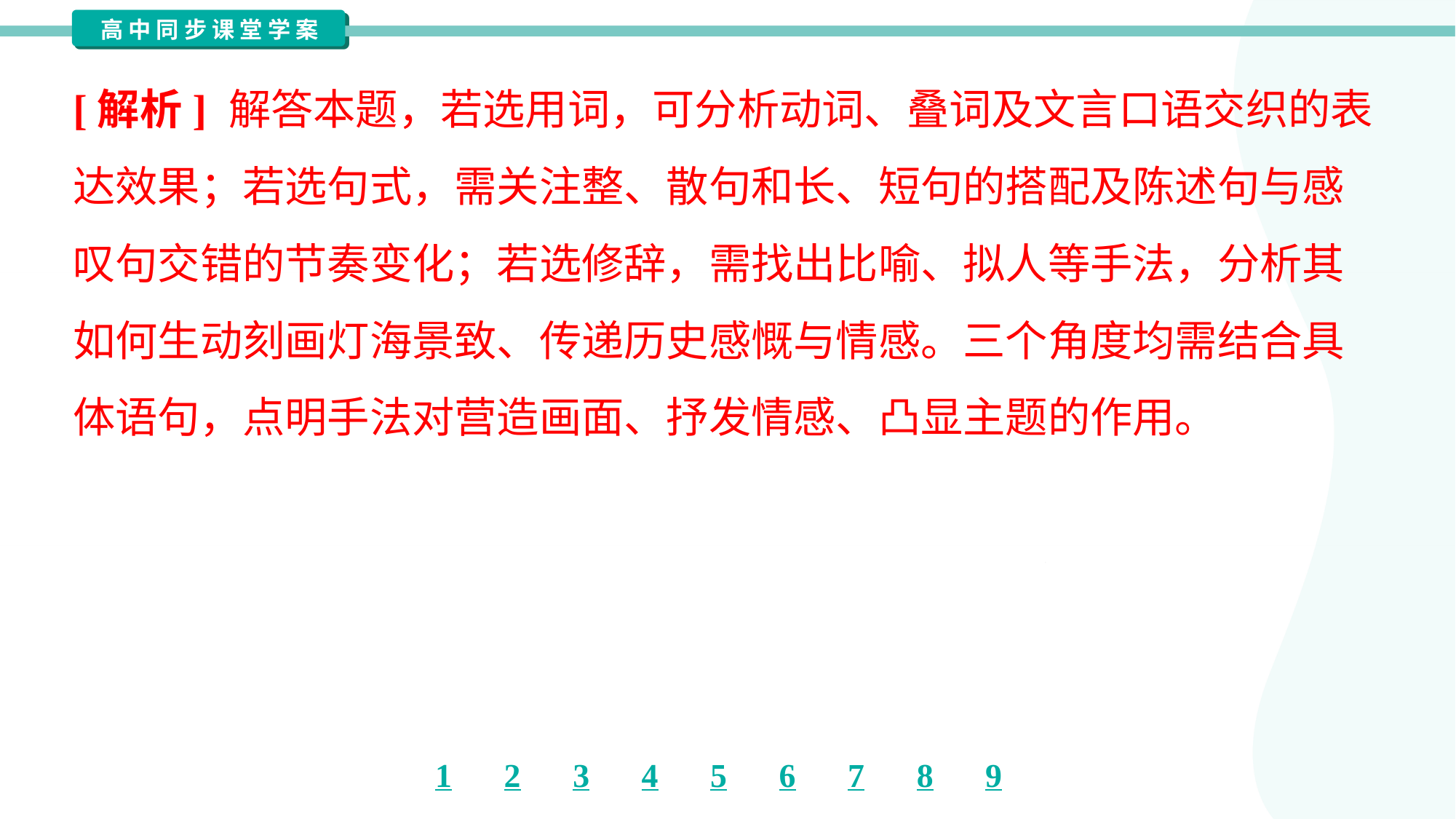

[解析] 解答本题，若选用词，可分析动词、叠词及文言口语交织的表
达效果；若选句式，需关注整、散句和长、短句的搭配及陈述句与感
叹句交错的节奏变化；若选修辞，需找出比喻、拟人等手法，分析其
如何生动刻画灯海景致、传递历史感慨与情感。三个角度均需结合具
体语句，点明手法对营造画面、抒发情感、凸显主题的作用。